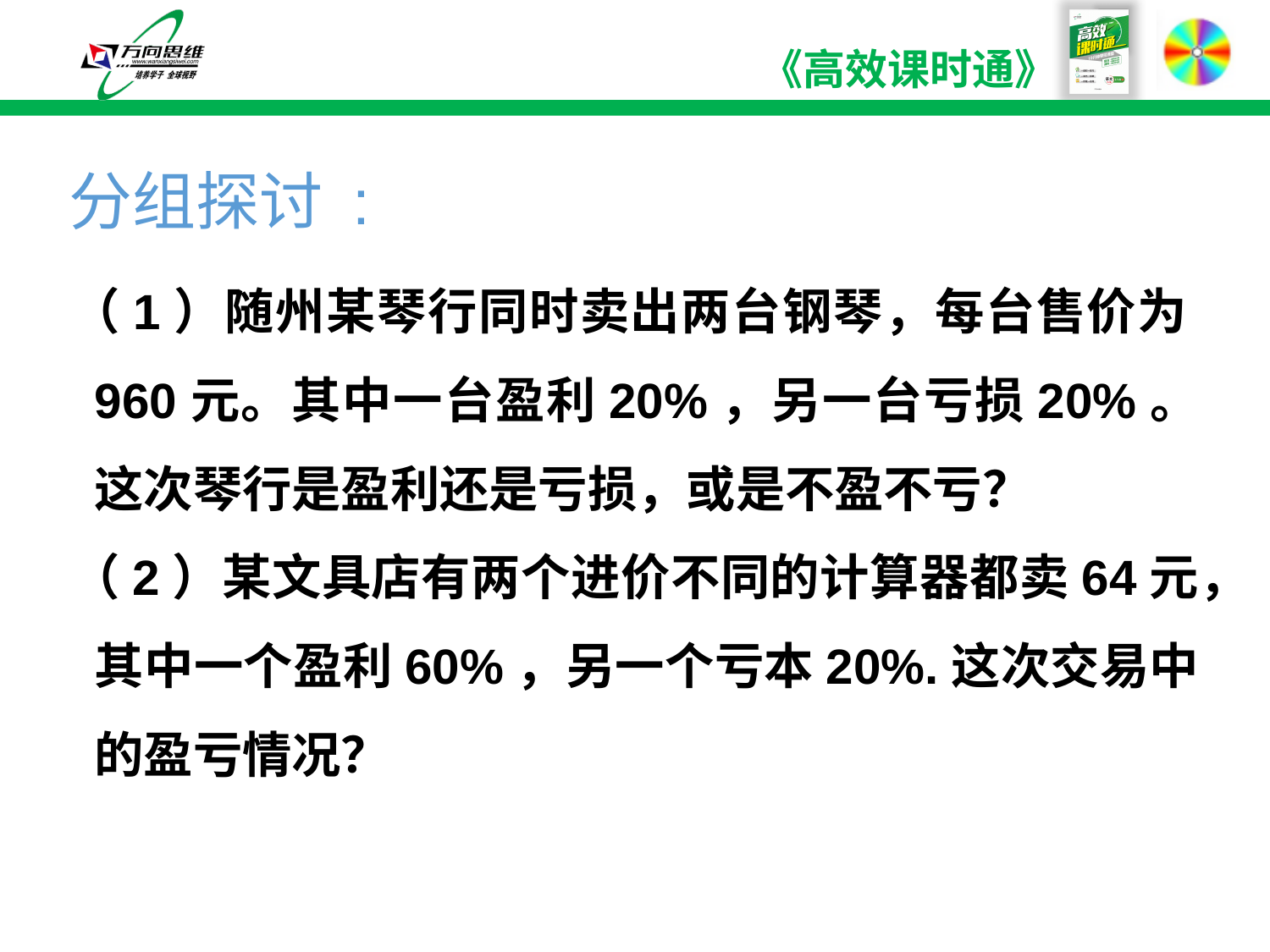

分组探讨 :
（1）随州某琴行同时卖出两台钢琴，每台售价为960元。其中一台盈利20%，另一台亏损20%。这次琴行是盈利还是亏损，或是不盈不亏？
（2）某文具店有两个进价不同的计算器都卖64元，其中一个盈利60%，另一个亏本20%.这次交易中的盈亏情况？